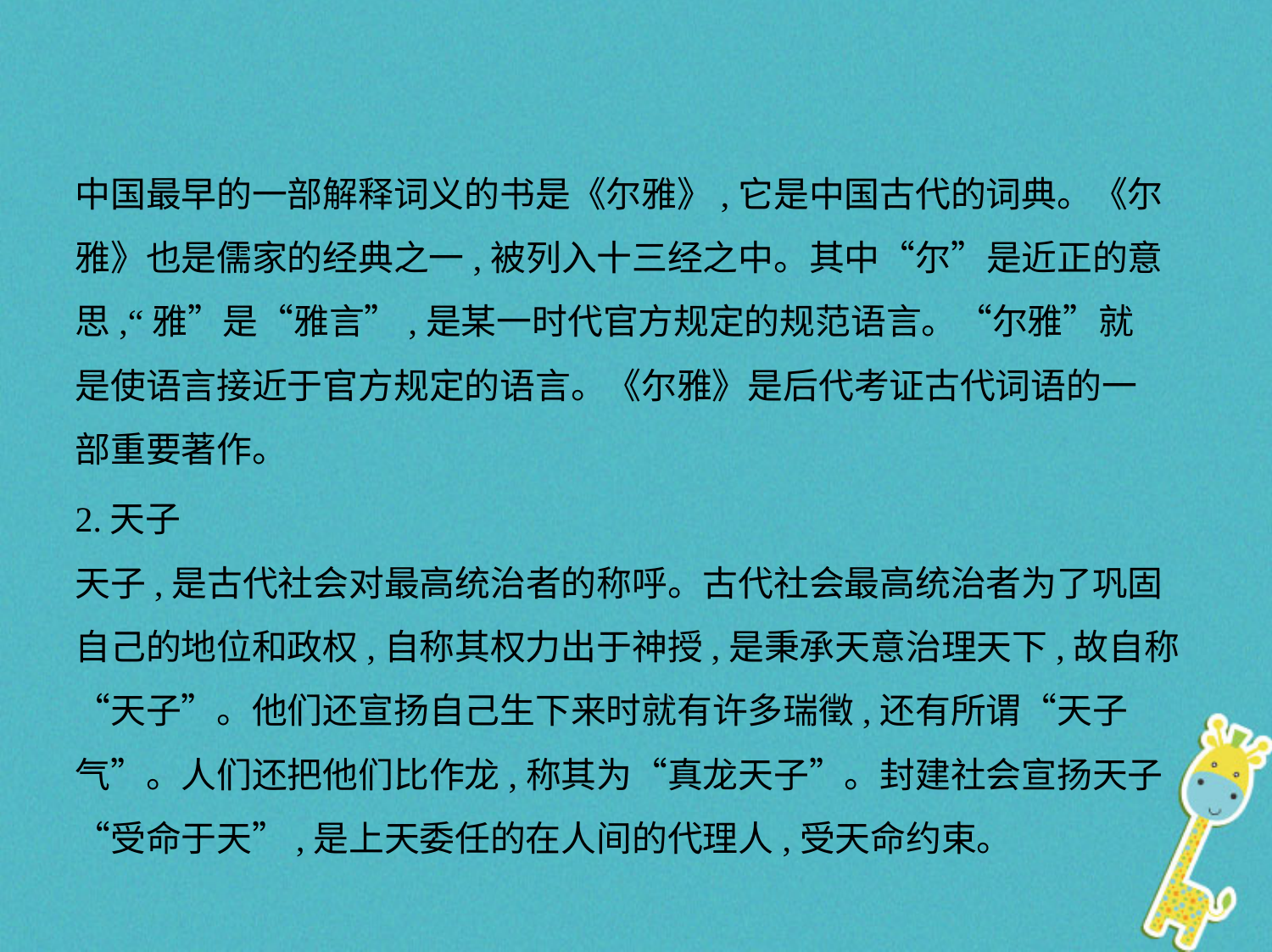

中国最早的一部解释词义的书是《尔雅》,它是中国古代的词典。《尔
雅》也是儒家的经典之一,被列入十三经之中。其中“尔”是近正的意
思,“雅”是“雅言”,是某一时代官方规定的规范语言。“尔雅”就
是使语言接近于官方规定的语言。《尔雅》是后代考证古代词语的一
部重要著作。
2.天子
天子,是古代社会对最高统治者的称呼。古代社会最高统治者为了巩固
自己的地位和政权,自称其权力出于神授,是秉承天意治理天下,故自称
“天子”。他们还宣扬自己生下来时就有许多瑞徵,还有所谓“天子
气”。人们还把他们比作龙,称其为“真龙天子”。封建社会宣扬天子
“受命于天”,是上天委任的在人间的代理人,受天命约束。